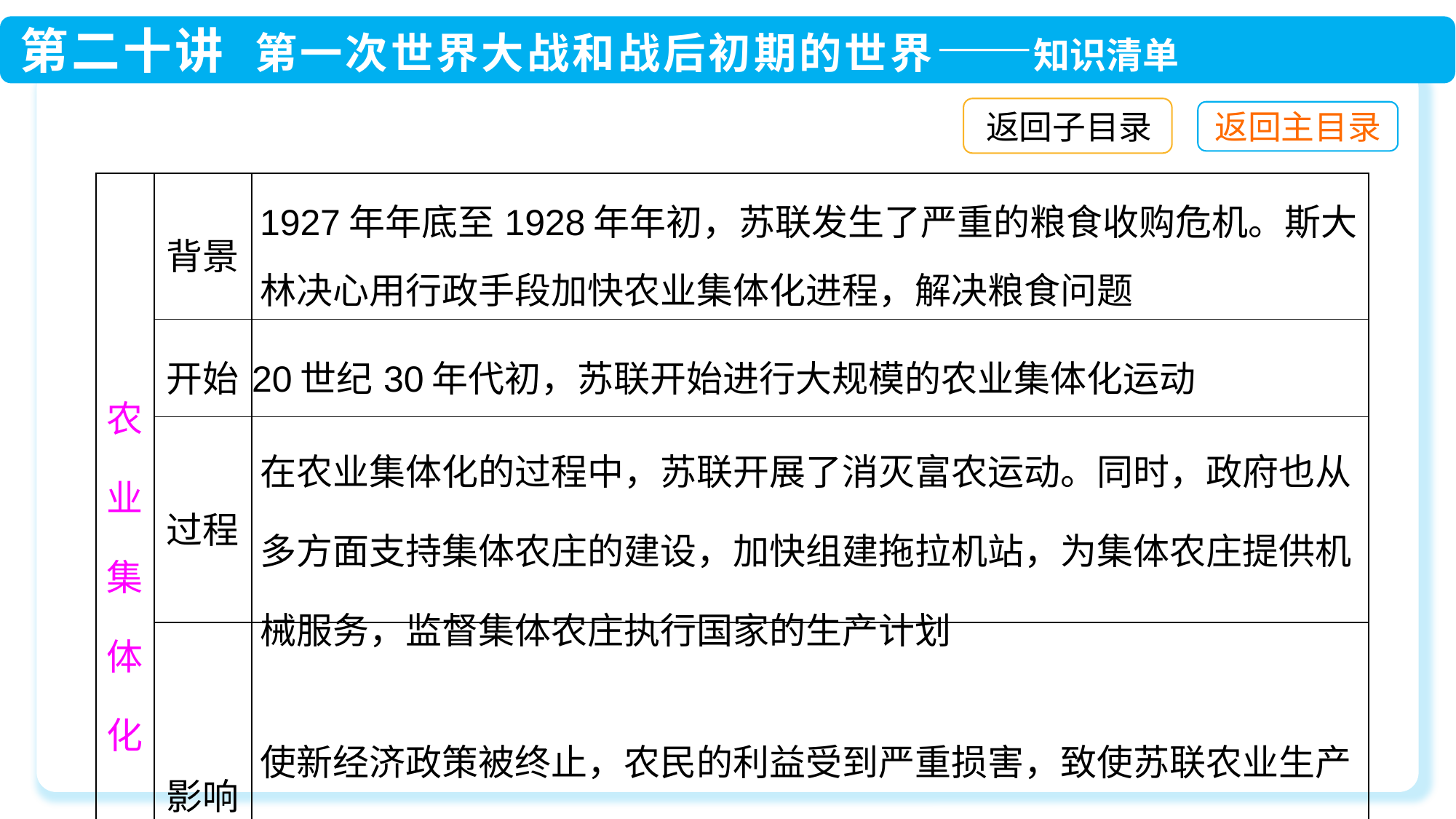

返回子目录
| 农业集体化 | 背景 | 1927年年底至1928年年初，苏联发生了严重的粮食收购危机。斯大林决心用行政手段加快农业集体化进程，解决粮食问题 |
| --- | --- | --- |
|  | 开始 | 20世纪30年代初，苏联开始进行大规模的农业集体化运动 |
|  | 过程 | 在农业集体化的过程中，苏联开展了消灭富农运动。同时，政府也从多方面支持集体农庄的建设，加快组建拖拉机站，为集体农庄提供机械服务，监督集体农庄执行国家的生产计划 |
|  | 影响 | 使新经济政策被终止，农民的利益受到严重损害，致使苏联农业生产长期停滞 |